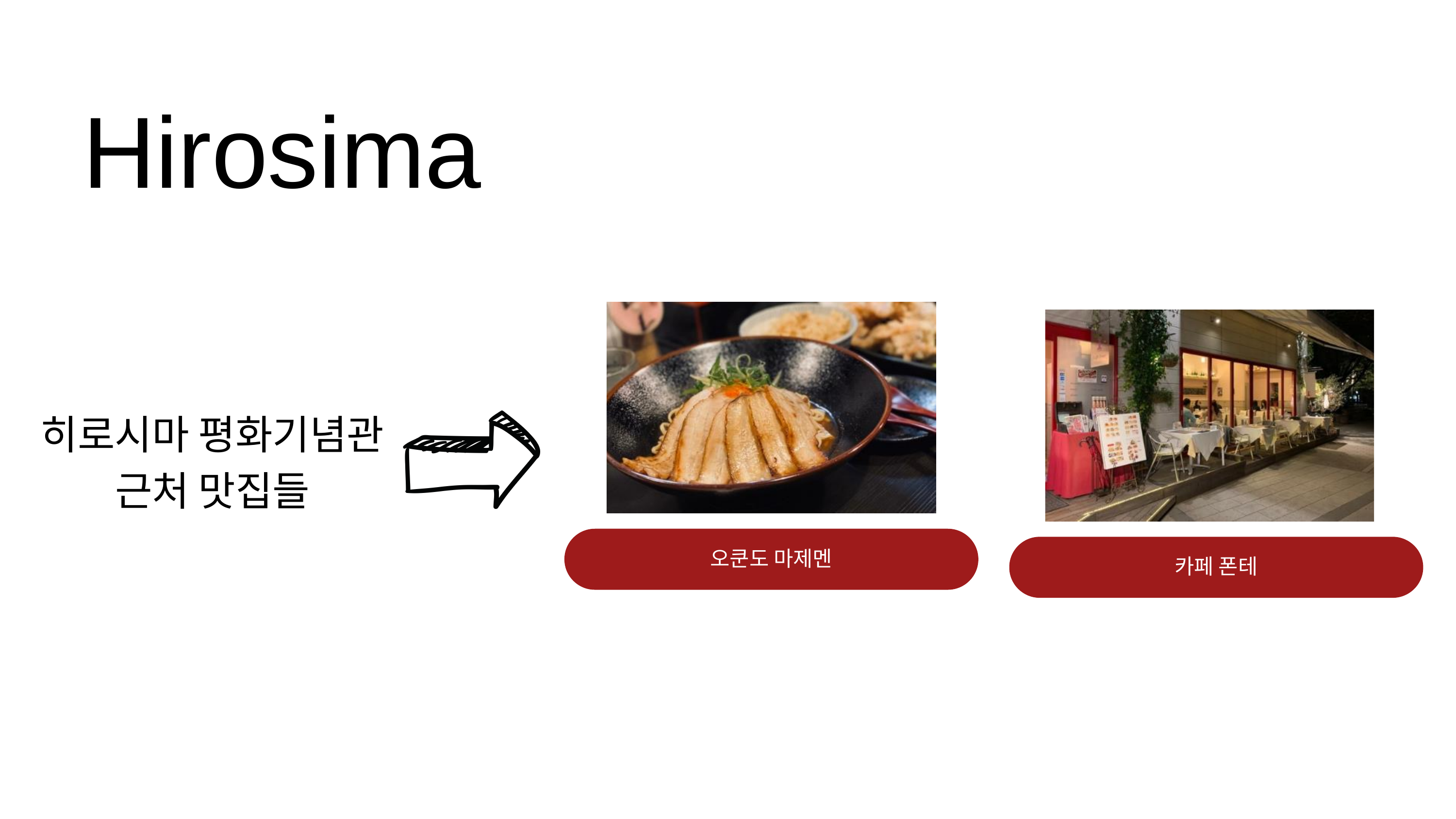

Hirosima

히로시마 평화기념관
근처 맛집들

오쿤도 마제멘

카페 폰테